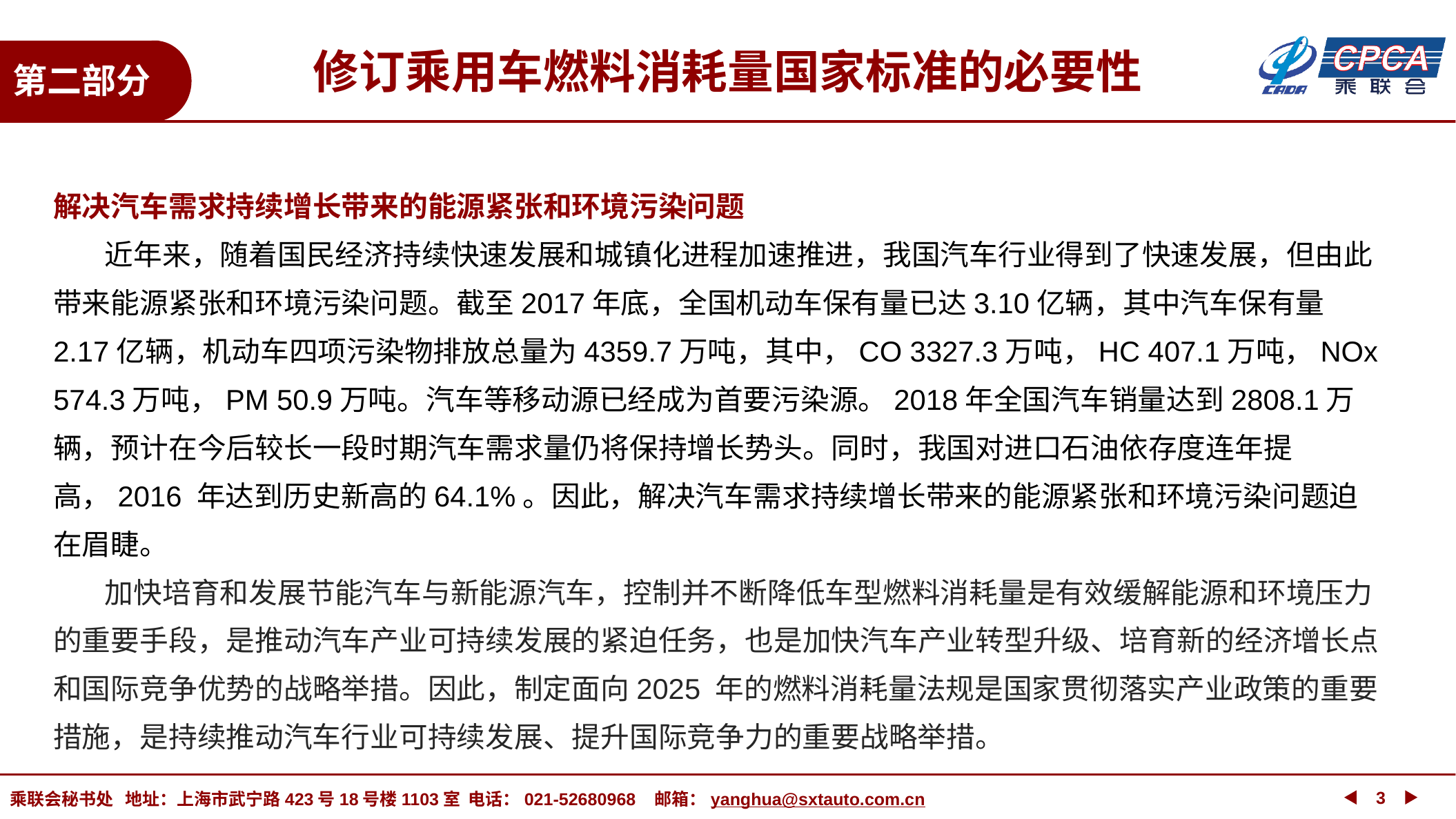

修订乘用车燃料消耗量国家标准的必要性

第二部分
解决汽车需求持续增长带来的能源紧张和环境污染问题
       近年来，随着国民经济持续快速发展和城镇化进程加速推进，我国汽车行业得到了快速发展，但由此带来能源紧张和环境污染问题。截至2017年底，全国机动车保有量已达3.10亿辆，其中汽车保有量2.17亿辆，机动车四项污染物排放总量为4359.7万吨，其中，CO 3327.3万吨，HC 407.1万吨，NOx 574.3万吨，PM 50.9万吨。汽车等移动源已经成为首要污染源。2018年全国汽车销量达到2808.1万辆，预计在今后较长一段时期汽车需求量仍将保持增长势头。同时，我国对进口石油依存度连年提高，2016 年达到历史新高的64.1%。因此，解决汽车需求持续增长带来的能源紧张和环境污染问题迫在眉睫。
       加快培育和发展节能汽车与新能源汽车，控制并不断降低车型燃料消耗量是有效缓解能源和环境压力的重要手段，是推动汽车产业可持续发展的紧迫任务，也是加快汽车产业转型升级、培育新的经济增长点和国际竞争优势的战略举措。因此，制定面向2025 年的燃料消耗量法规是国家贯彻落实产业政策的重要措施，是持续推动汽车行业可持续发展、提升国际竞争力的重要战略举措。